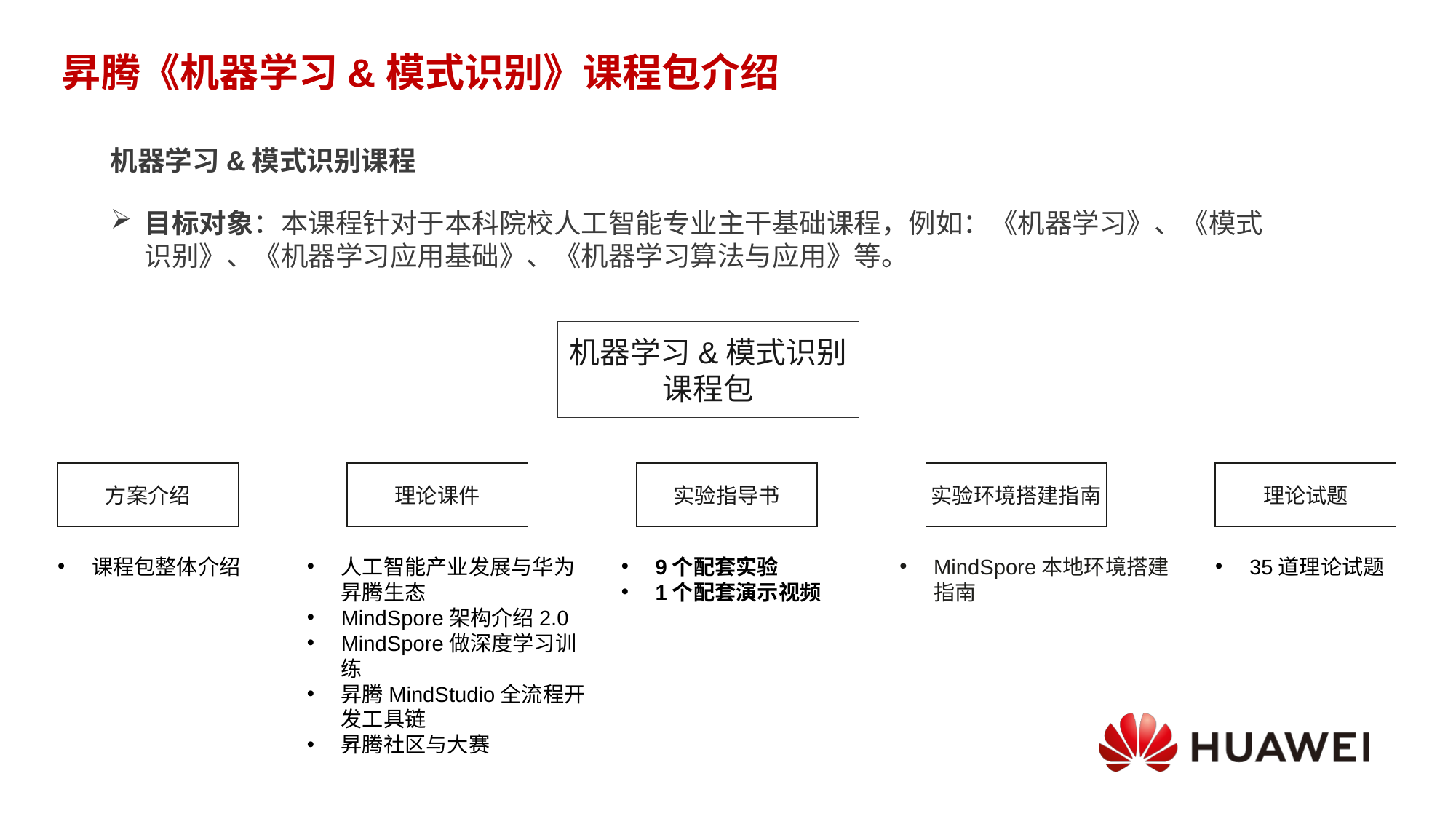

# 昇腾《机器学习&模式识别》课程包介绍
机器学习&模式识别课程
目标对象：本课程针对于本科院校人工智能专业主干基础课程，例如：《机器学习》、《模式识别》、《机器学习应用基础》、《机器学习算法与应用》等。
机器学习&模式识别
课程包
方案介绍
理论课件
实验指导书
实验环境搭建指南
理论试题
课程包整体介绍
人工智能产业发展与华为昇腾生态
MindSpore架构介绍2.0
MindSpore做深度学习训练
昇腾MindStudio全流程开发工具链
昇腾社区与大赛
9个配套实验
1个配套演示视频
MindSpore本地环境搭建指南
35道理论试题